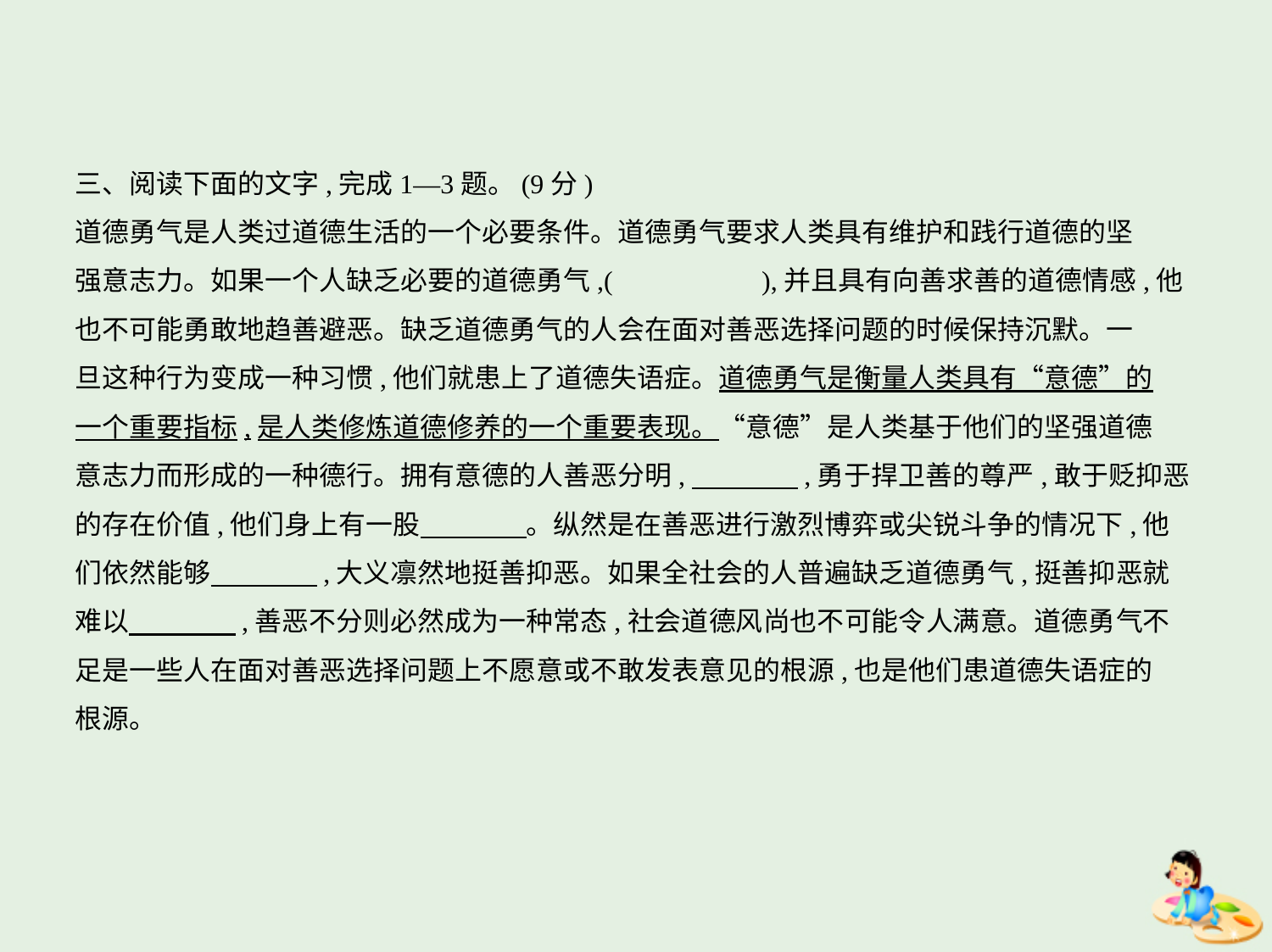

三、阅读下面的文字,完成1—3题。(9分)
道德勇气是人类过道德生活的一个必要条件。道德勇气要求人类具有维护和践行道德的坚
强意志力。如果一个人缺乏必要的道德勇气,(　　　　　),并且具有向善求善的道德情感,他
也不可能勇敢地趋善避恶。缺乏道德勇气的人会在面对善恶选择问题的时候保持沉默。一
旦这种行为变成一种习惯,他们就患上了道德失语症。道德勇气是衡量人类具有“意德”的
一个重要指标,是人类修炼道德修养的一个重要表现。“意德”是人类基于他们的坚强道德
意志力而形成的一种德行。拥有意德的人善恶分明,　　　    ,勇于捍卫善的尊严,敢于贬抑恶
的存在价值,他们身上有一股　　　    。纵然是在善恶进行激烈博弈或尖锐斗争的情况下,他
们依然能够　　　    ,大义凛然地挺善抑恶。如果全社会的人普遍缺乏道德勇气,挺善抑恶就
难以　　　    ,善恶不分则必然成为一种常态,社会道德风尚也不可能令人满意。道德勇气不
足是一些人在面对善恶选择问题上不愿意或不敢发表意见的根源,也是他们患道德失语症的
根源。